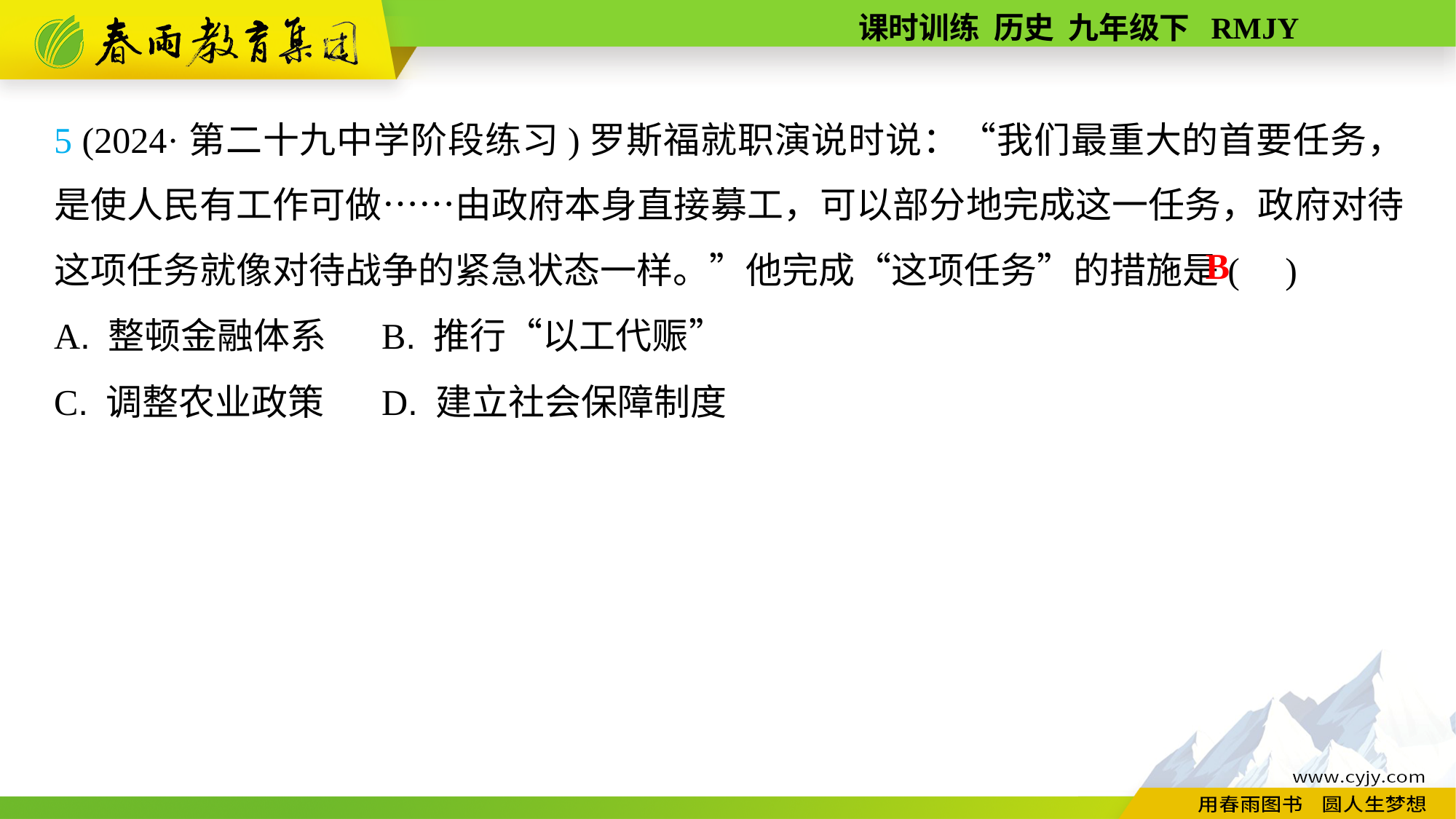

5 (2024·第二十九中学阶段练习)罗斯福就职演说时说：“我们最重大的首要任务，是使人民有工作可做……由政府本身直接募工，可以部分地完成这一任务，政府对待这项任务就像对待战争的紧急状态一样。”他完成“这项任务”的措施是(     )
A. 整顿金融体系	B. 推行“以工代赈”
C. 调整农业政策	D. 建立社会保障制度
B